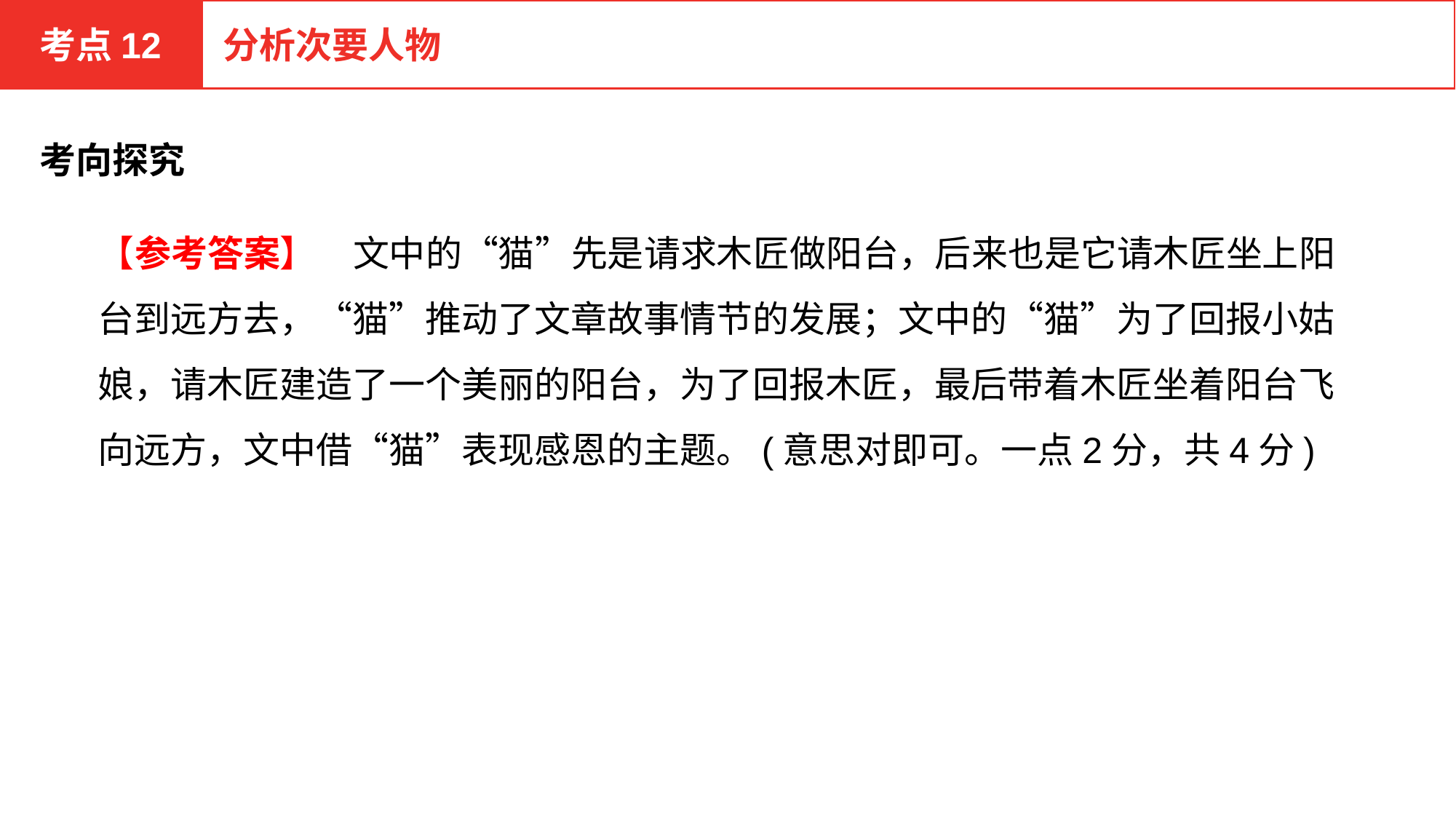

考点12
分析次要人物
考向探究

【参考答案】　文中的“猫”先是请求木匠做阳台，后来也是它请木匠坐上阳台到远方去，“猫”推动了文章故事情节的发展；文中的“猫”为了回报小姑娘，请木匠建造了一个美丽的阳台，为了回报木匠，最后带着木匠坐着阳台飞向远方，文中借“猫”表现感恩的主题。(意思对即可。一点2分，共4分)